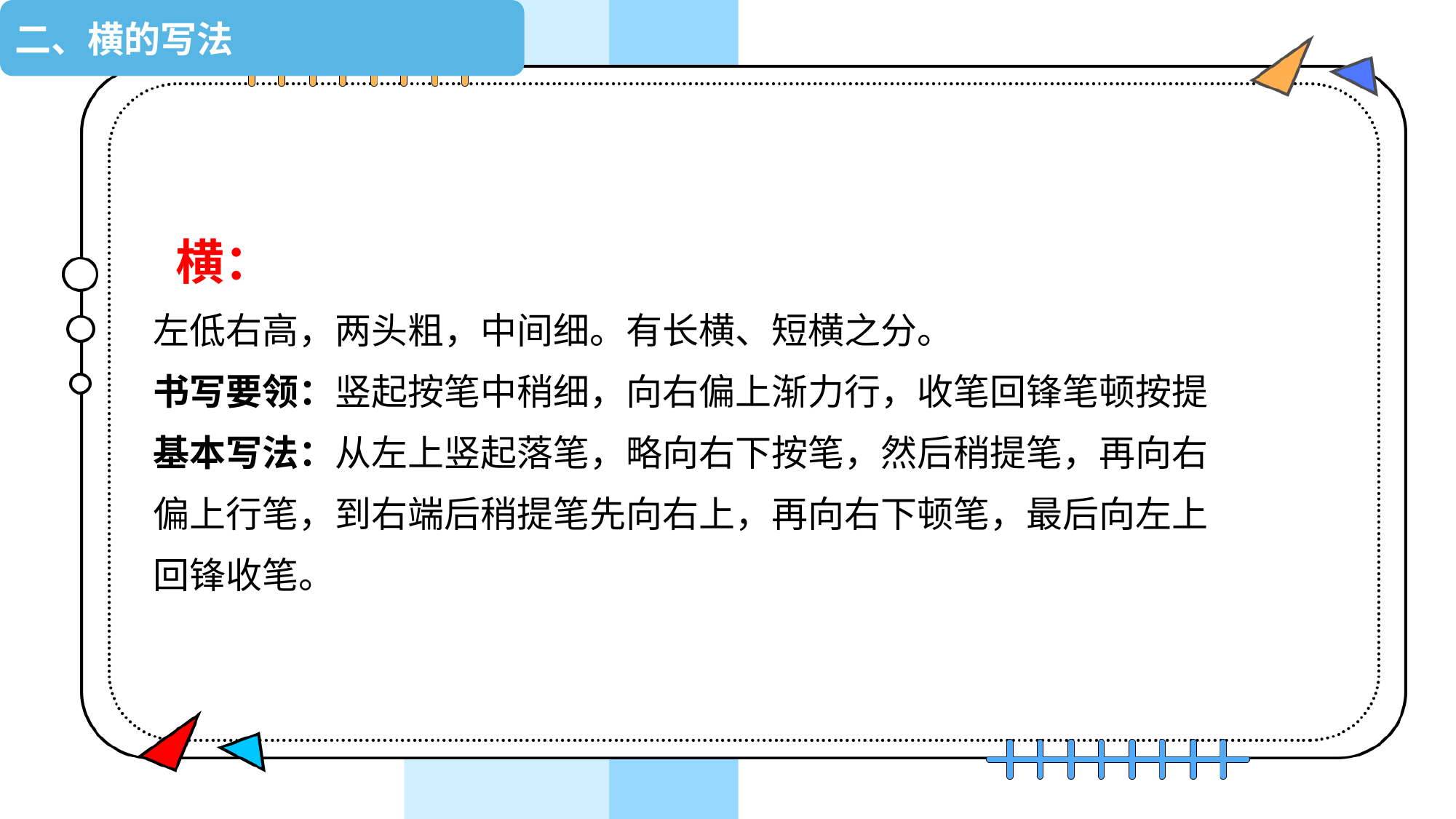

二、横的写法
 横：
左低右高，两头粗，中间细。有长横、短横之分。
书写要领：竖起按笔中稍细，向右偏上渐力行，收笔回锋笔顿按提
基本写法：从左上竖起落笔，略向右下按笔，然后稍提笔，再向右偏上行笔，到右端后稍提笔先向右上，再向右下顿笔，最后向左上回锋收笔。